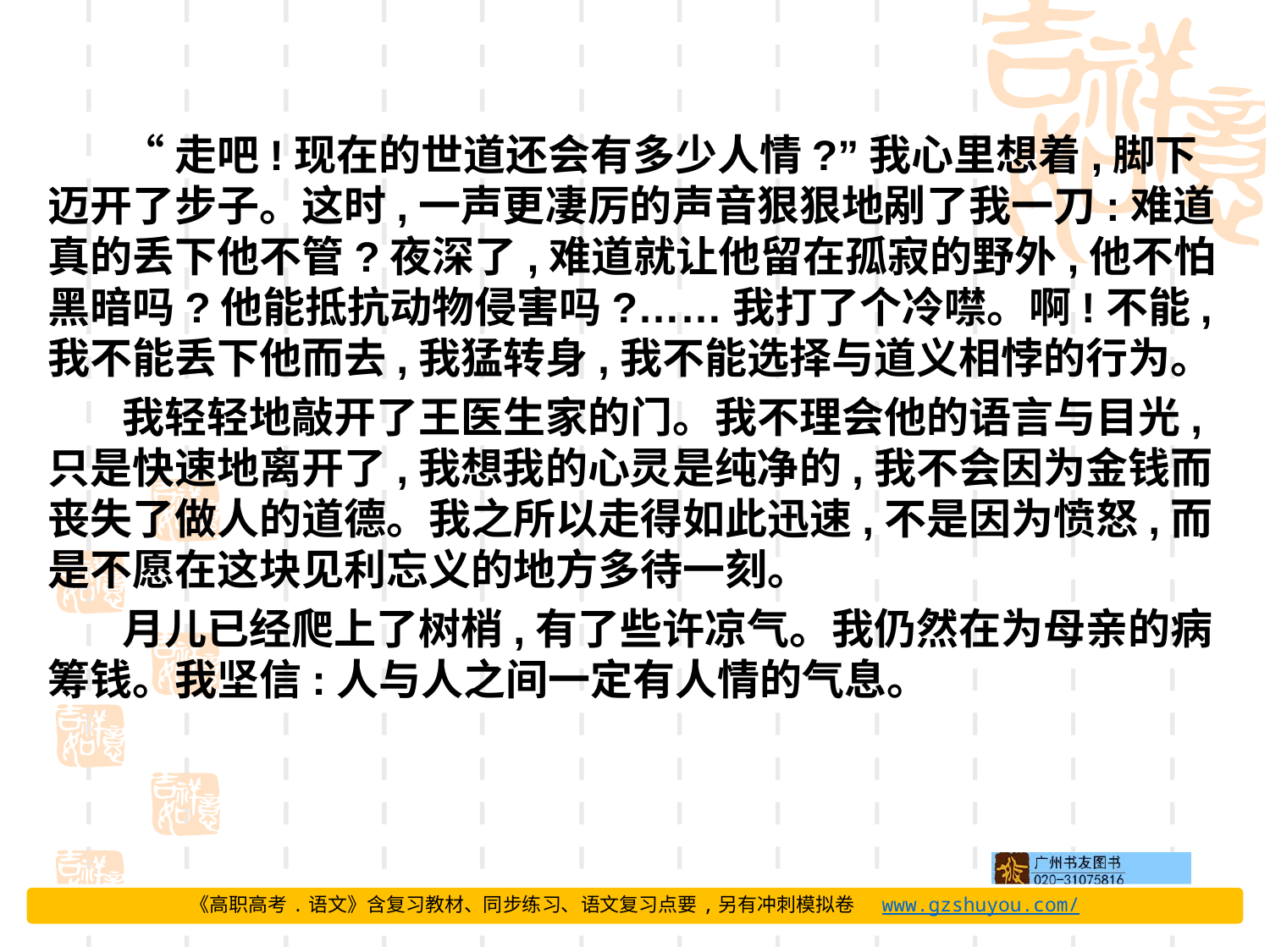

“走吧!现在的世道还会有多少人情?”我心里想着,脚下迈开了步子。这时,一声更凄厉的声音狠狠地剐了我一刀:难道真的丢下他不管?夜深了,难道就让他留在孤寂的野外,他不怕黑暗吗?他能抵抗动物侵害吗?……我打了个冷噤。啊!不能,我不能丢下他而去,我猛转身,我不能选择与道义相悖的行为。
我轻轻地敲开了王医生家的门。我不理会他的语言与目光,只是快速地离开了,我想我的心灵是纯净的,我不会因为金钱而丧失了做人的道德。我之所以走得如此迅速,不是因为愤怒,而是不愿在这块见利忘义的地方多待一刻。
月儿已经爬上了树梢,有了些许凉气。我仍然在为母亲的病筹钱。我坚信:人与人之间一定有人情的气息。